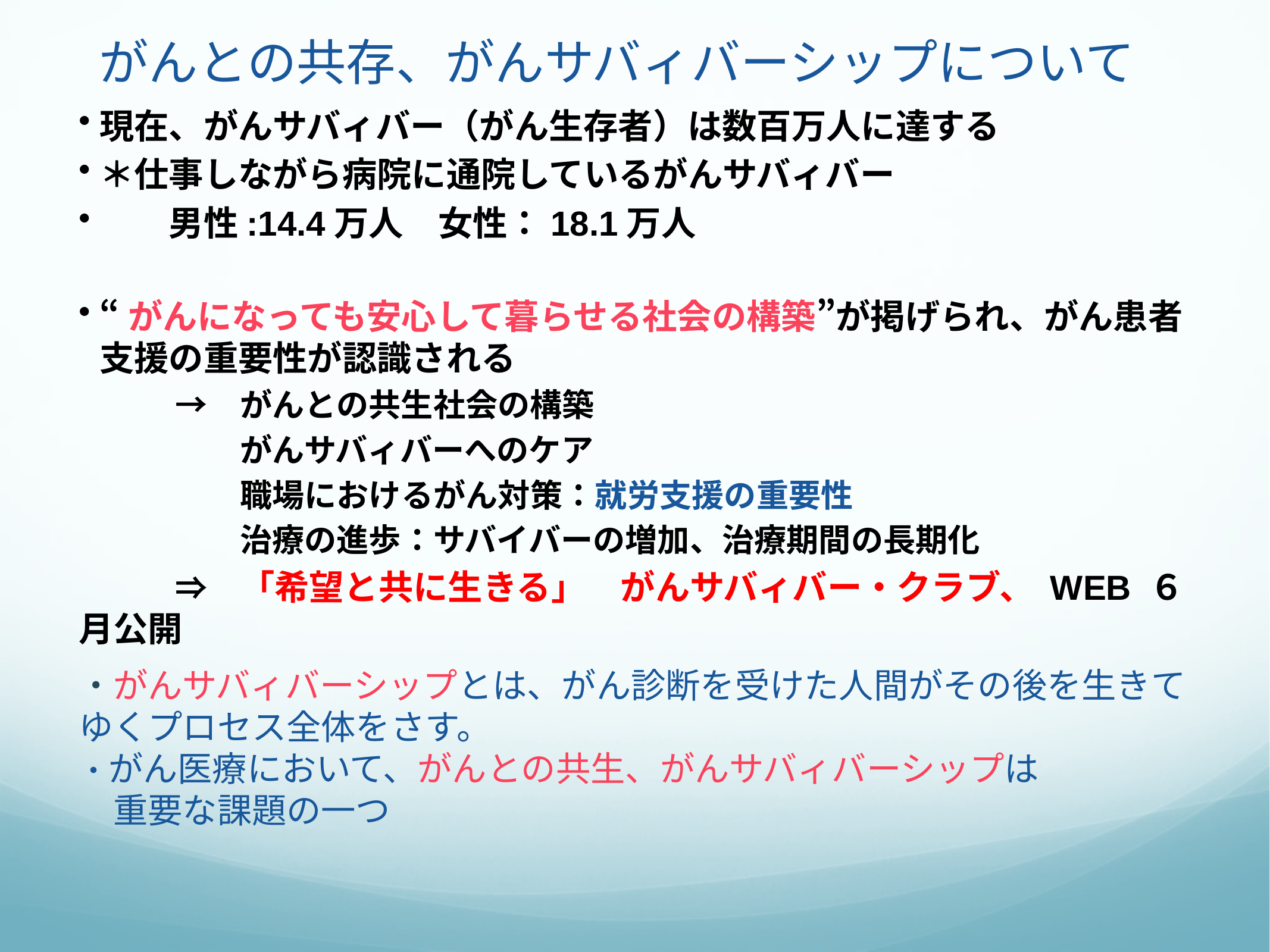

がんとの共存、がんサバィバーシップについて
現在、がんサバィバー（がん生存者）は数百万人に達する
＊仕事しながら病院に通院しているがんサバィバー
　　男性:14.4万人　女性：18.1万人

“がんになっても安心して暮らせる社会の構築”が掲げられ、がん患者支援の重要性が認識される
　　　→　がんとの共生社会の構築
　　　　　がんサバィバーへのケア
　　　　　職場におけるがん対策：就労支援の重要性
　　　　　治療の進歩：サバイバーの増加、治療期間の長期化
　　　⇒　「希望と共に生きる」　がんサバィバー・クラブ、 WEB ６月公開

・がんサバィバーシップとは、がん診断を受けた人間がその後を生きてゆくプロセス全体をさす。
・がん医療において、がんとの共生、がんサバィバーシップは
　重要な課題の一つ